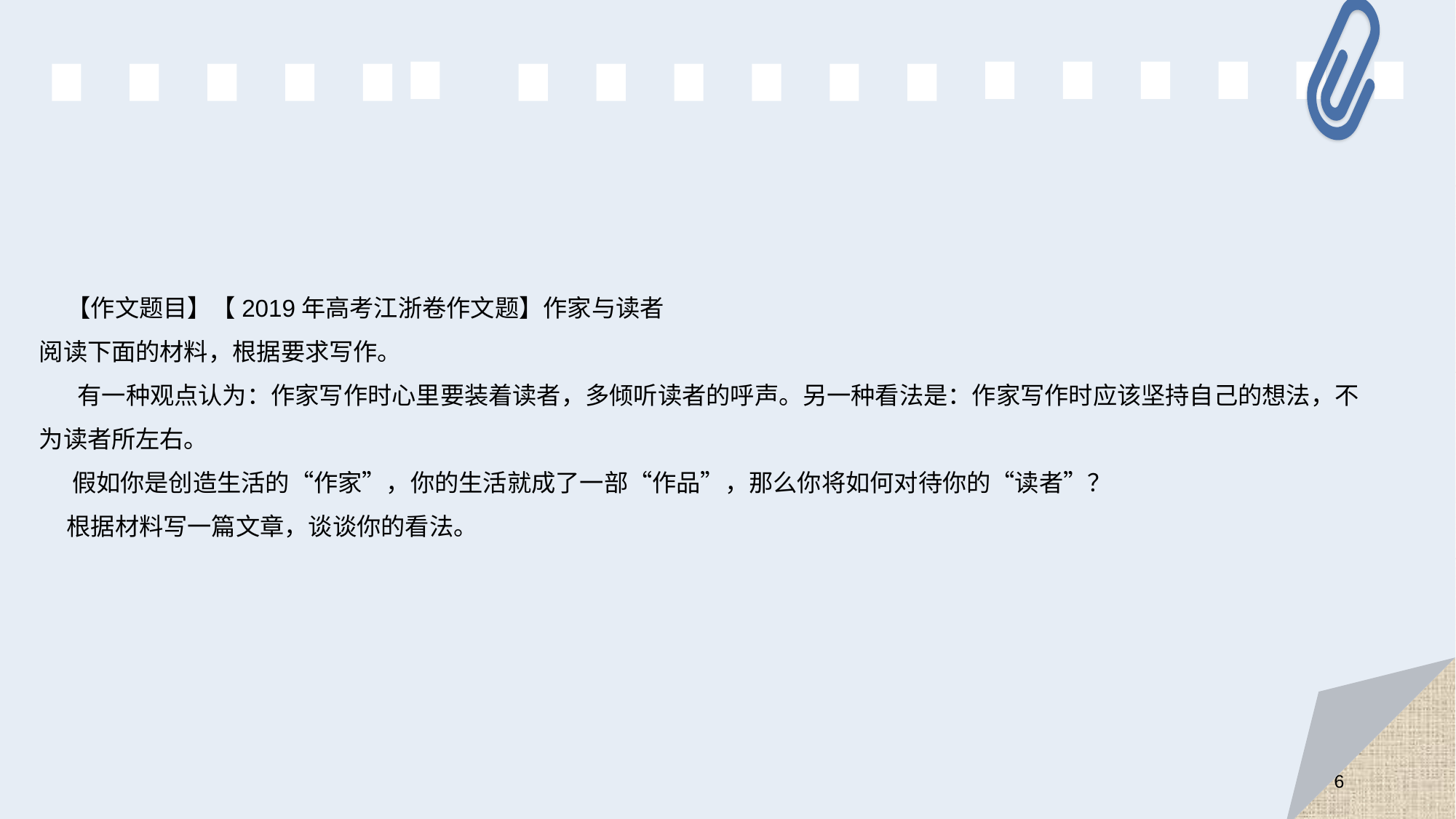

【作文题目】【2019年高考江浙卷作文题】作家与读者
阅读下面的材料，根据要求写作。
      有一种观点认为：作家写作时心里要装着读者，多倾听读者的呼声。另一种看法是：作家写作时应该坚持自己的想法，不为读者所左右。
     假如你是创造生活的“作家”，你的生活就成了一部“作品”，那么你将如何对待你的“读者”？
    根据材料写一篇文章，谈谈你的看法。
6